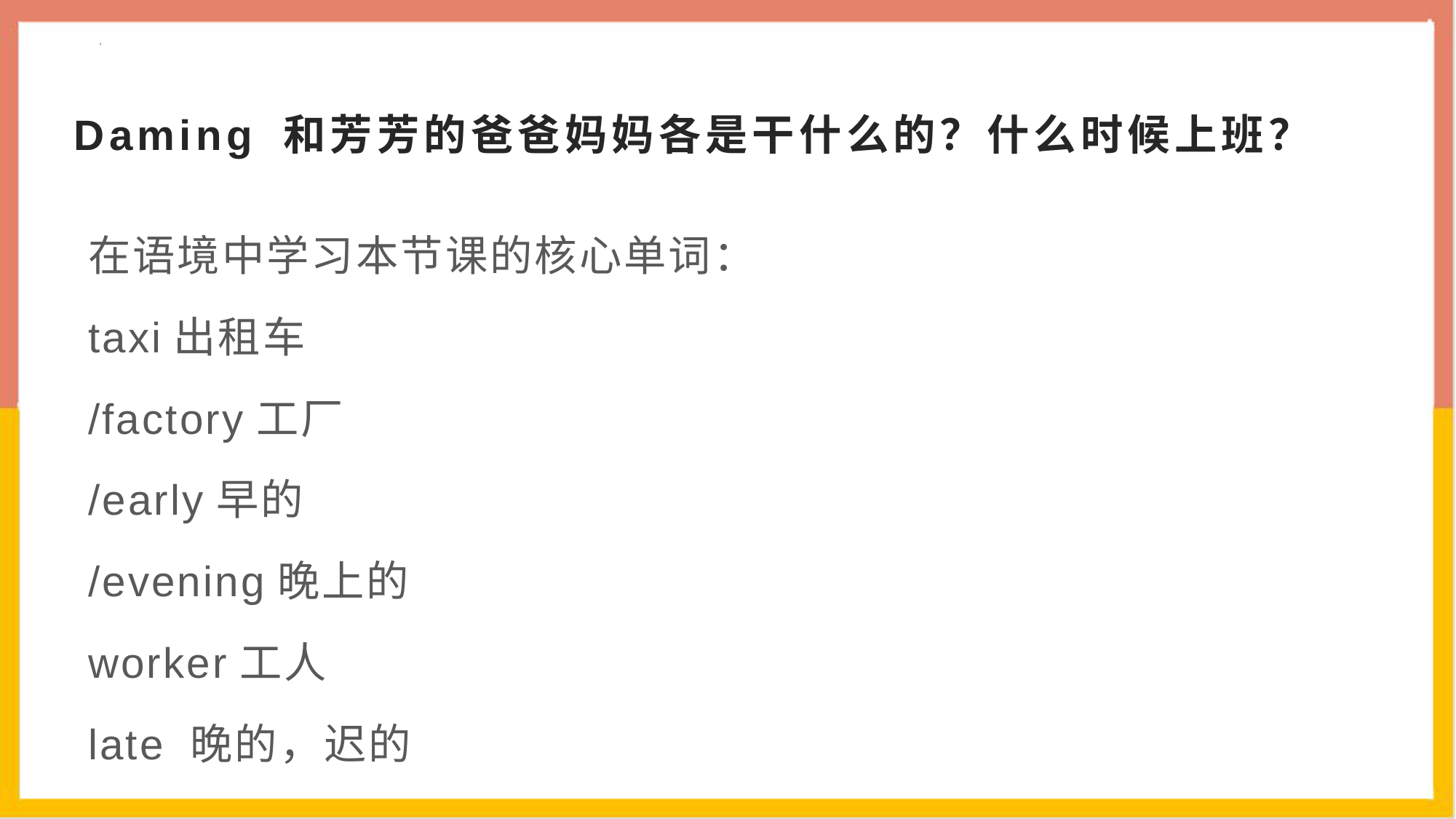

# Daming 和芳芳的爸爸妈妈各是干什么的？什么时候上班？
在语境中学习本节课的核心单词：
taxi出租车
/factory工厂
/early早的
/evening晚上的
worker工人
late 晚的，迟的